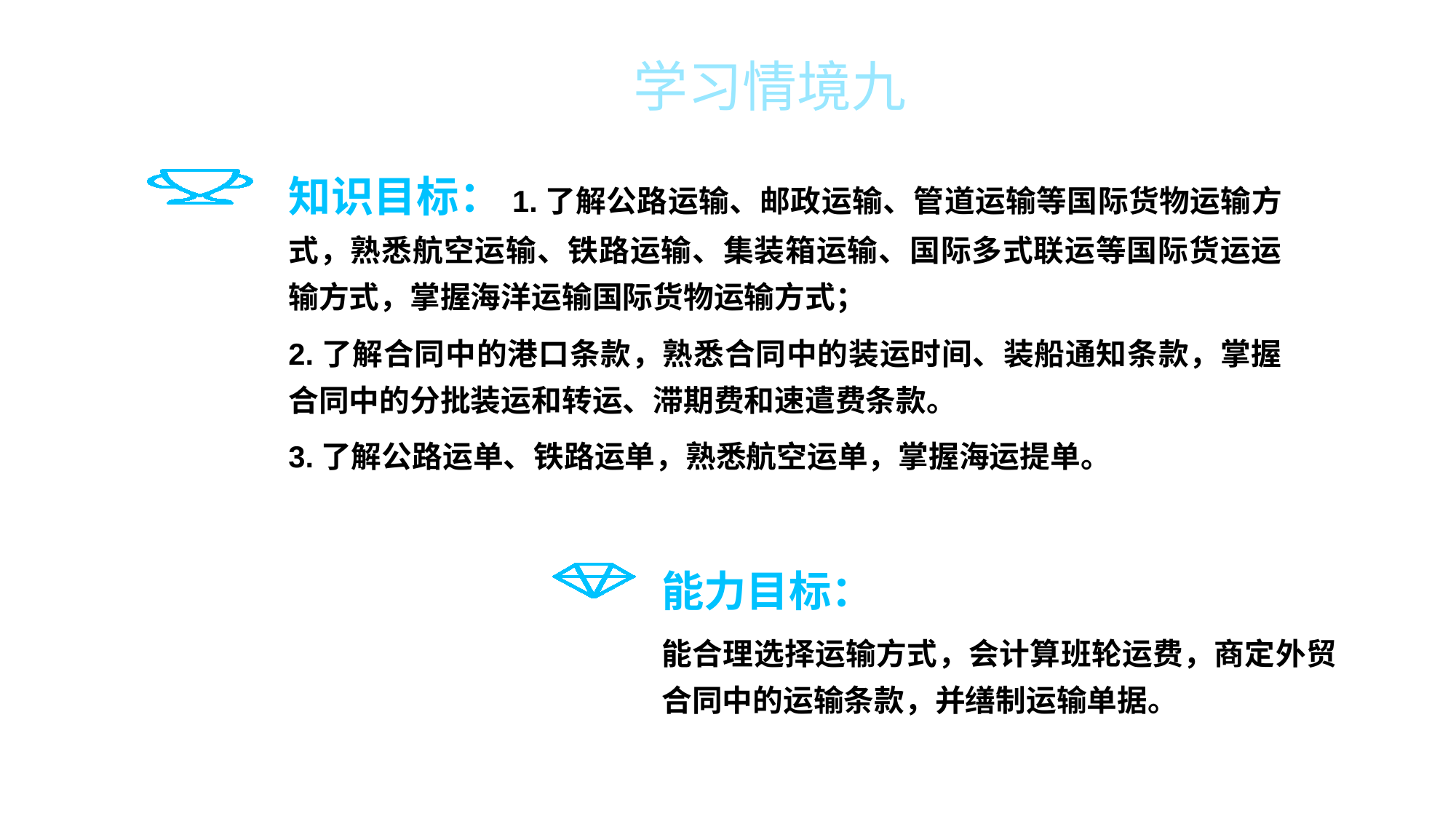

宣传策略

宣学习情境九

知识目标：1.了解公路运输、邮政运输、管道运输等国际货物运输方式，熟悉航空运输、铁路运输、集装箱运输、国际多式联运等国际货运运输方式，掌握海洋运输国际货物运输方式；
2.了解合同中的港口条款，熟悉合同中的装运时间、装船通知条款，掌握合同中的分批装运和转运、滞期费和速遣费条款。
3.了解公路运单、铁路运单，熟悉航空运单，掌握海运提单。

能力目标：
能合理选择运输方式，会计算班轮运费，商定外贸合同中的运输条款，并缮制运输单据。